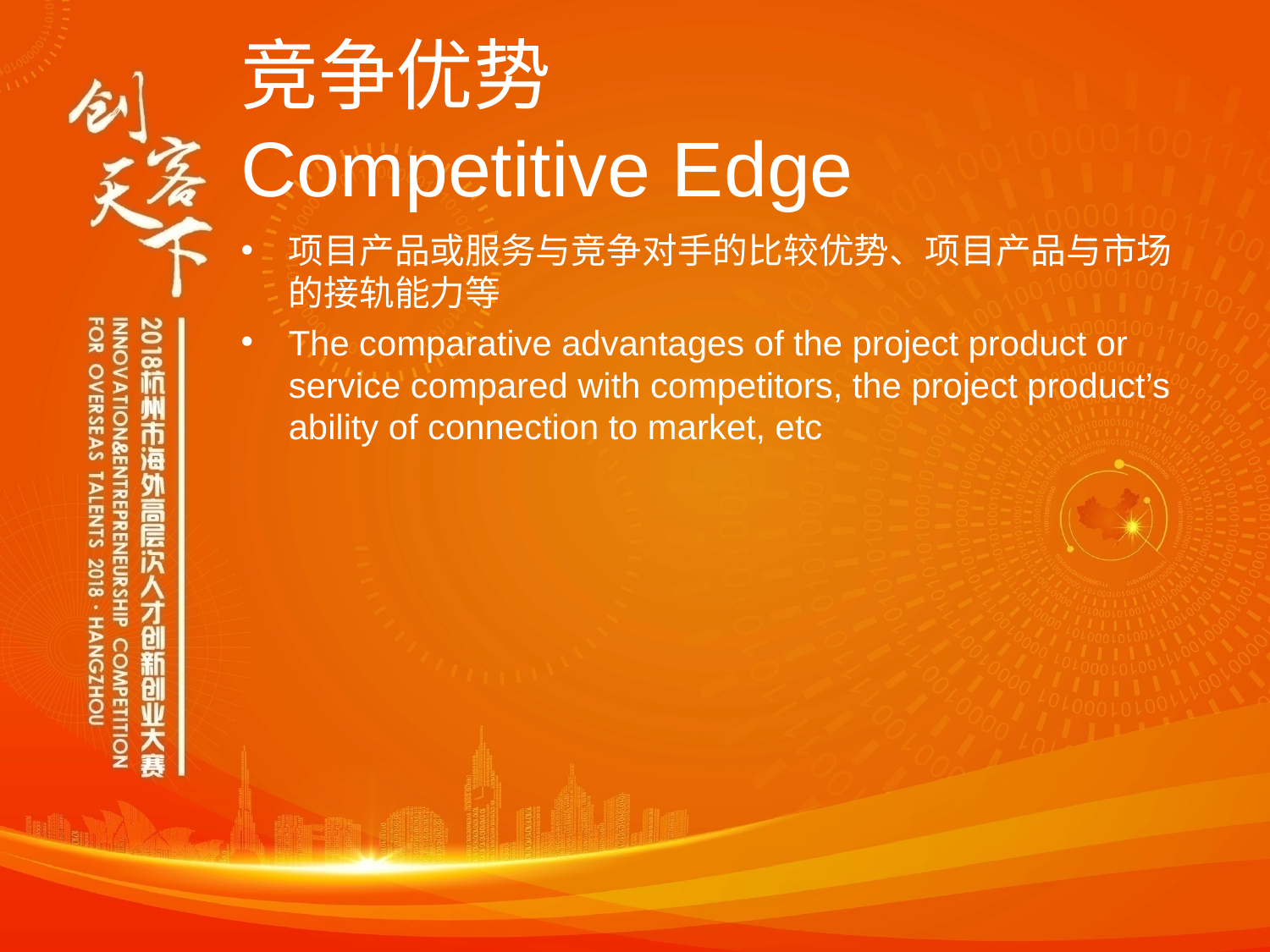

# 竞争优势 Competitive Edge
项目产品或服务与竞争对手的比较优势、项目产品与市场的接轨能力等
The comparative advantages of the project product or service compared with competitors, the project product’s ability of connection to market, etc